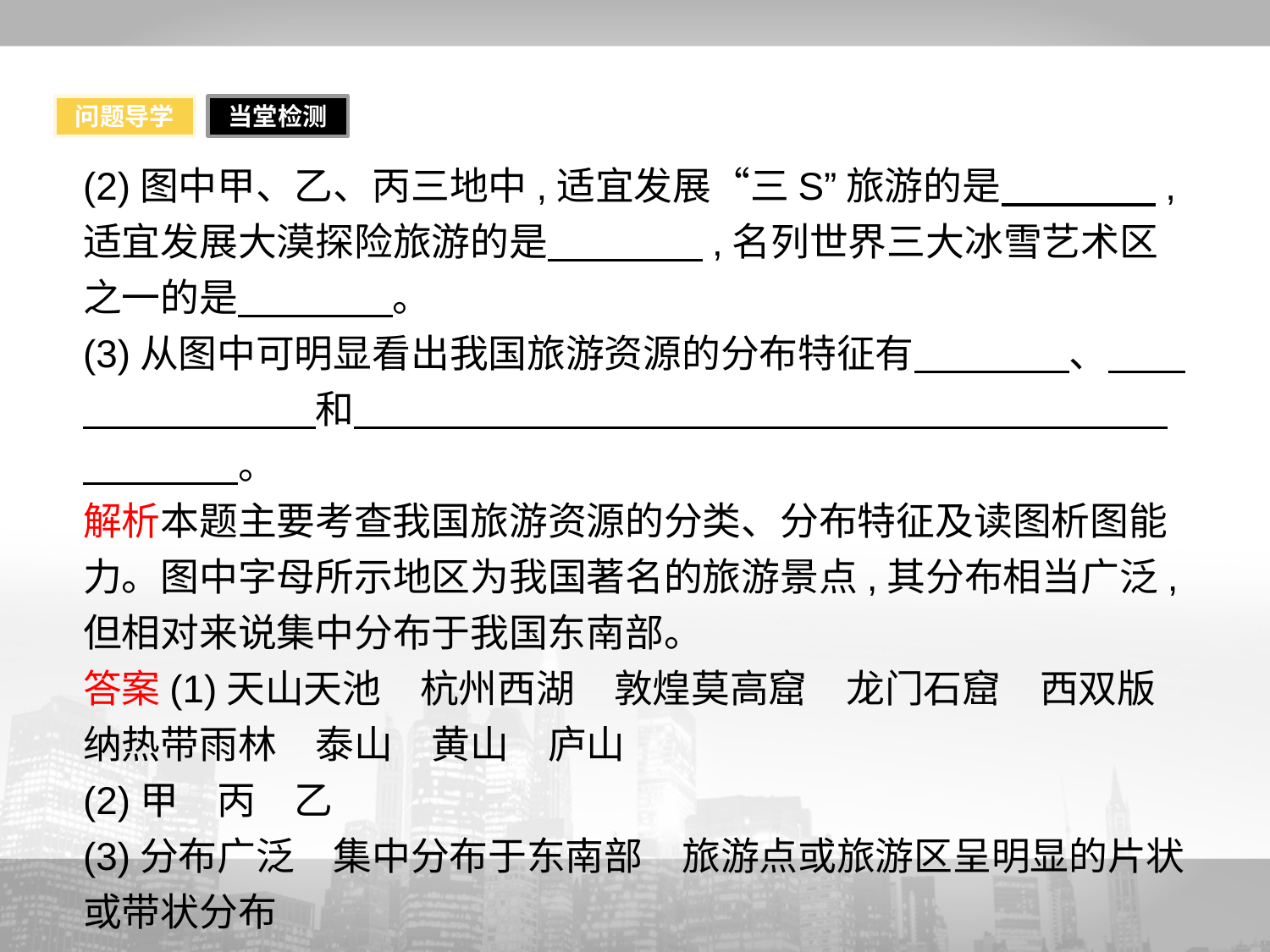

问题导学
当堂检测
(2)图中甲、乙、丙三地中,适宜发展“三S”旅游的是　　　　,适宜发展大漠探险旅游的是　　　　,名列世界三大冰雪艺术区之一的是　　　　。
(3)从图中可明显看出我国旅游资源的分布特征有　　　　、　　　　　　　　和　　　　　　　　　　　　　　　　　　　　　　　　　。
解析本题主要考查我国旅游资源的分类、分布特征及读图析图能力。图中字母所示地区为我国著名的旅游景点,其分布相当广泛,但相对来说集中分布于我国东南部。
答案(1)天山天池　杭州西湖　敦煌莫高窟　龙门石窟　西双版纳热带雨林　泰山　黄山　庐山
(2)甲　丙　乙
(3)分布广泛　集中分布于东南部　旅游点或旅游区呈明显的片状或带状分布